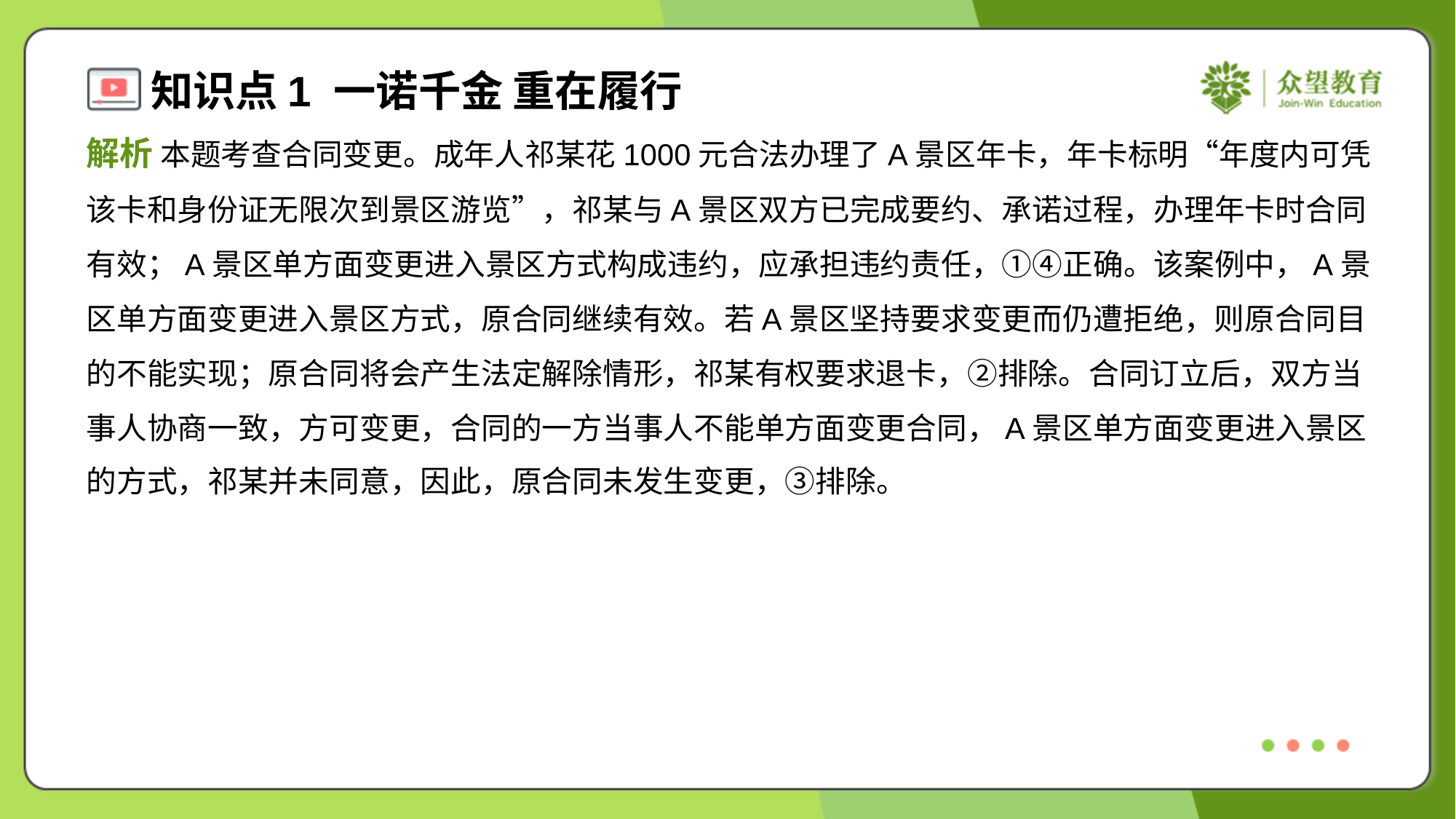

解析 本题考查合同变更。成年人祁某花1000元合法办理了A景区年卡，年卡标明“年度内可凭
该卡和身份证无限次到景区游览”，祁某与A景区双方已完成要约、承诺过程，办理年卡时合同
有效；A景区单方面变更进入景区方式构成违约，应承担违约责任，①④正确。该案例中，A景
区单方面变更进入景区方式，原合同继续有效。若A景区坚持要求变更而仍遭拒绝，则原合同目
的不能实现；原合同将会产生法定解除情形，祁某有权要求退卡，②排除。合同订立后，双方当
事人协商一致，方可变更，合同的一方当事人不能单方面变更合同，A景区单方面变更进入景区
的方式，祁某并未同意，因此，原合同未发生变更，③排除。